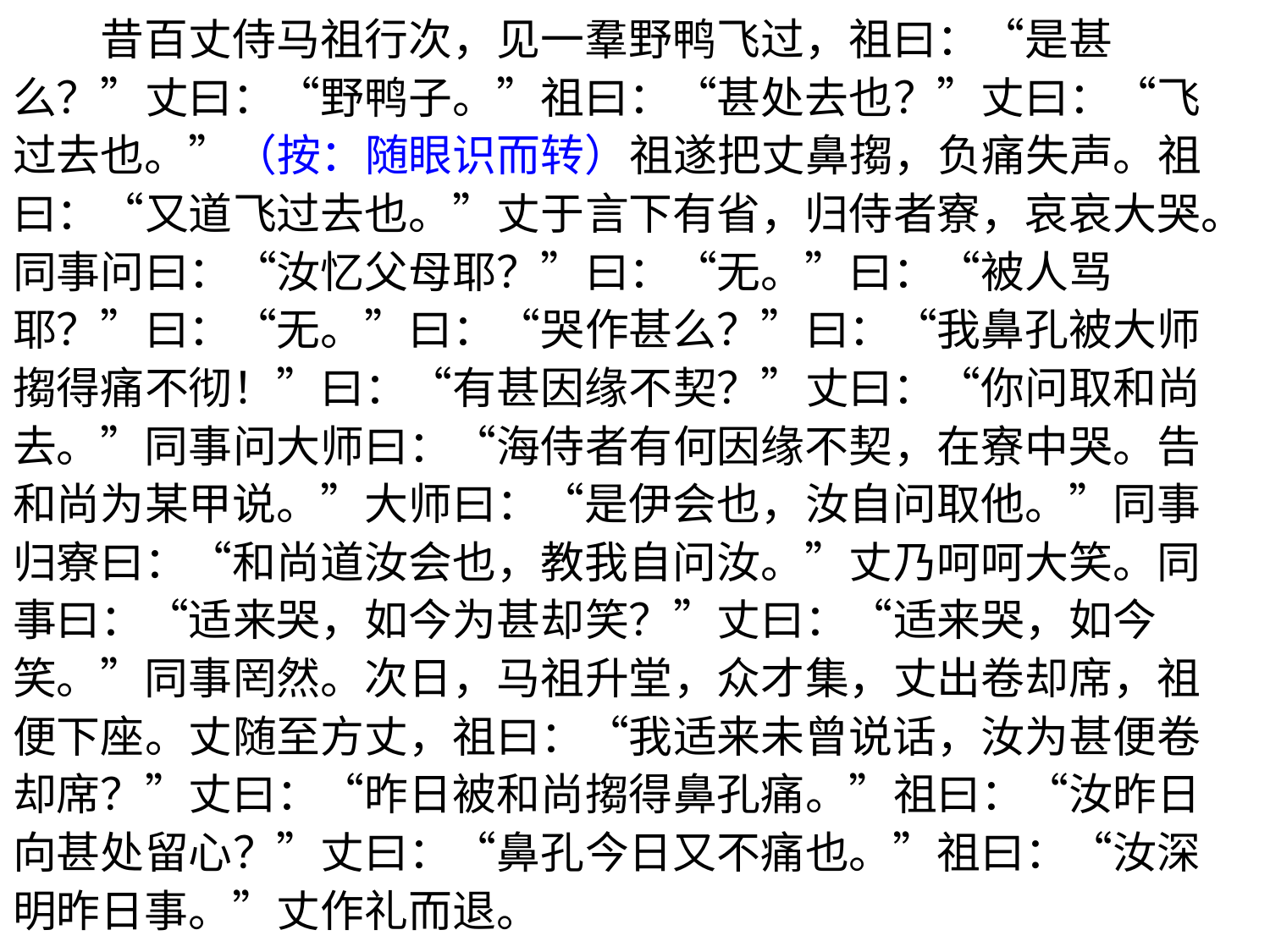

昔百丈侍马祖行次，见一羣野鸭飞过，祖曰：“是甚么？”丈曰：“野鸭子。”祖曰：“甚处去也？”丈曰：“飞过去也。”（按：随眼识而转）祖遂把丈鼻搊，负痛失声。祖曰：“又道飞过去也。”丈于言下有省，归侍者寮，哀哀大哭。同事问曰：“汝忆父母耶？”曰：“无。”曰：“被人骂耶？”曰：“无。”曰：“哭作甚么？”曰：“我鼻孔被大师搊得痛不彻！”曰：“有甚因缘不契？”丈曰：“你问取和尚去。”同事问大师曰：“海侍者有何因缘不契，在寮中哭。告和尚为某甲说。”大师曰：“是伊会也，汝自问取他。”同事归寮曰：“和尚道汝会也，教我自问汝。”丈乃呵呵大笑。同事曰：“适来哭，如今为甚却笑？”丈曰：“适来哭，如今笑。”同事罔然。次日，马祖升堂，众才集，丈出卷却席，祖便下座。丈随至方丈，祖曰：“我适来未曾说话，汝为甚便卷却席？”丈曰：“昨日被和尚搊得鼻孔痛。”祖曰：“汝昨日向甚处留心？”丈曰：“鼻孔今日又不痛也。”祖曰：“汝深明昨日事。”丈作礼而退。